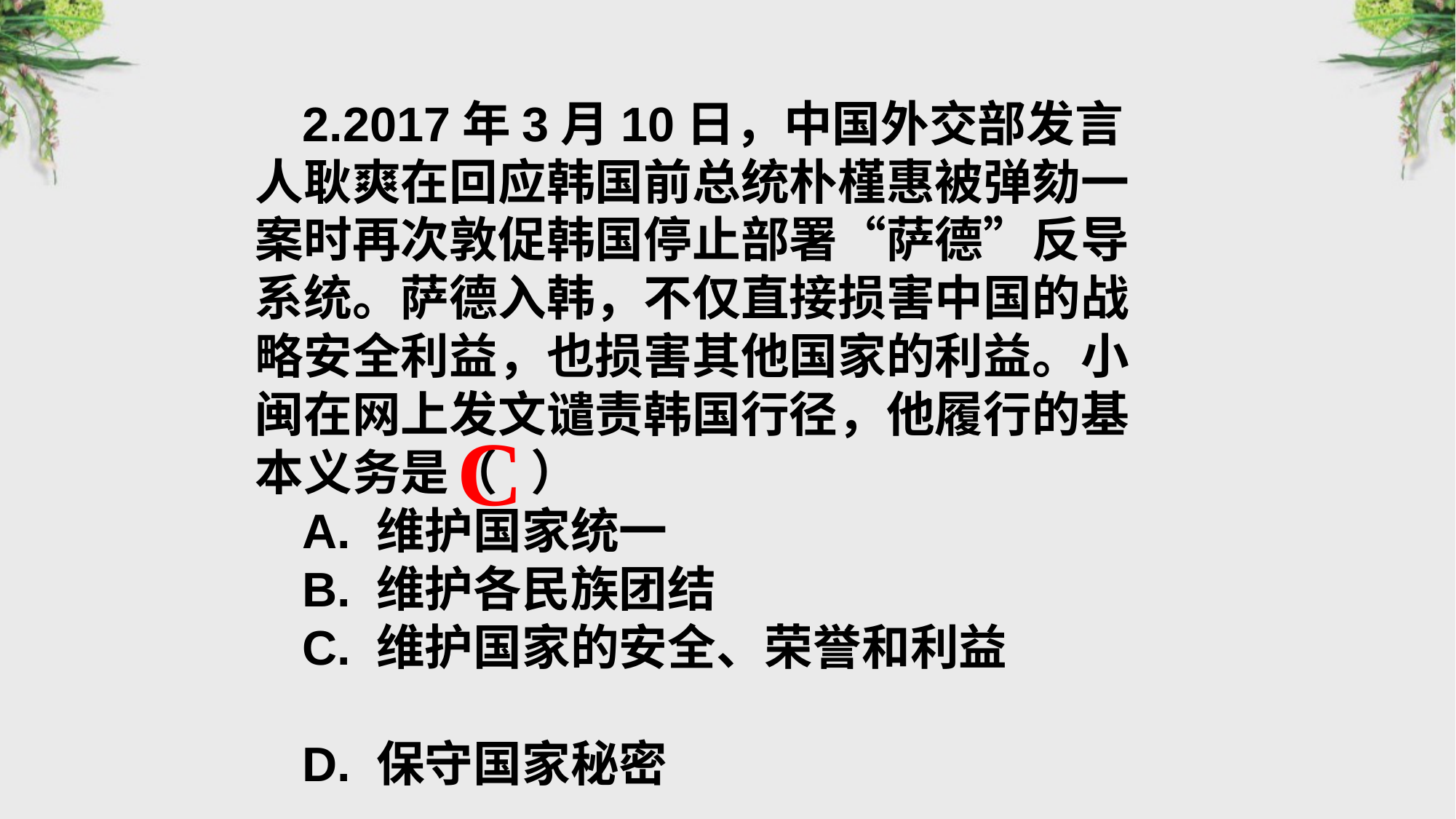

2.2017年3月10日，中国外交部发言人耿爽在回应韩国前总统朴槿惠被弹劾一案时再次敦促韩国停止部署“萨德”反导系统。萨德入韩，不仅直接损害中国的战略安全利益，也损害其他国家的利益。小闽在网上发文谴责韩国行径，他履行的基本义务是（   ）
A. 维护国家统一
B. 维护各民族团结
C. 维护国家的安全、荣誉和利益
D. 保守国家秘密
C